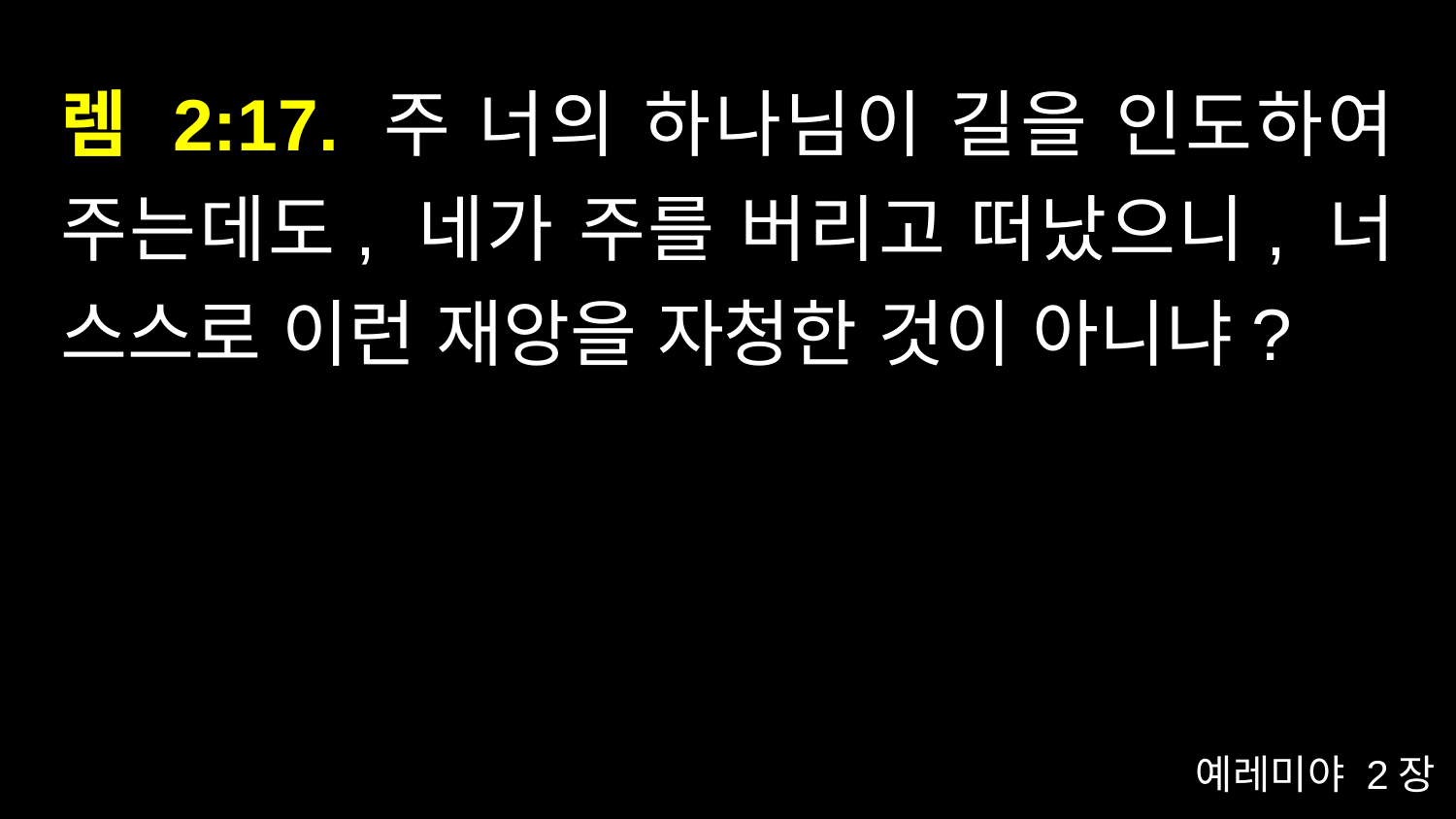

# 렘 2:17. 주 너의 하나님이 길을 인도하여 주는데도, 네가 주를 버리고 떠났으니, 너 스스로 이런 재앙을 자청한 것이 아니냐?
예레미야 2장